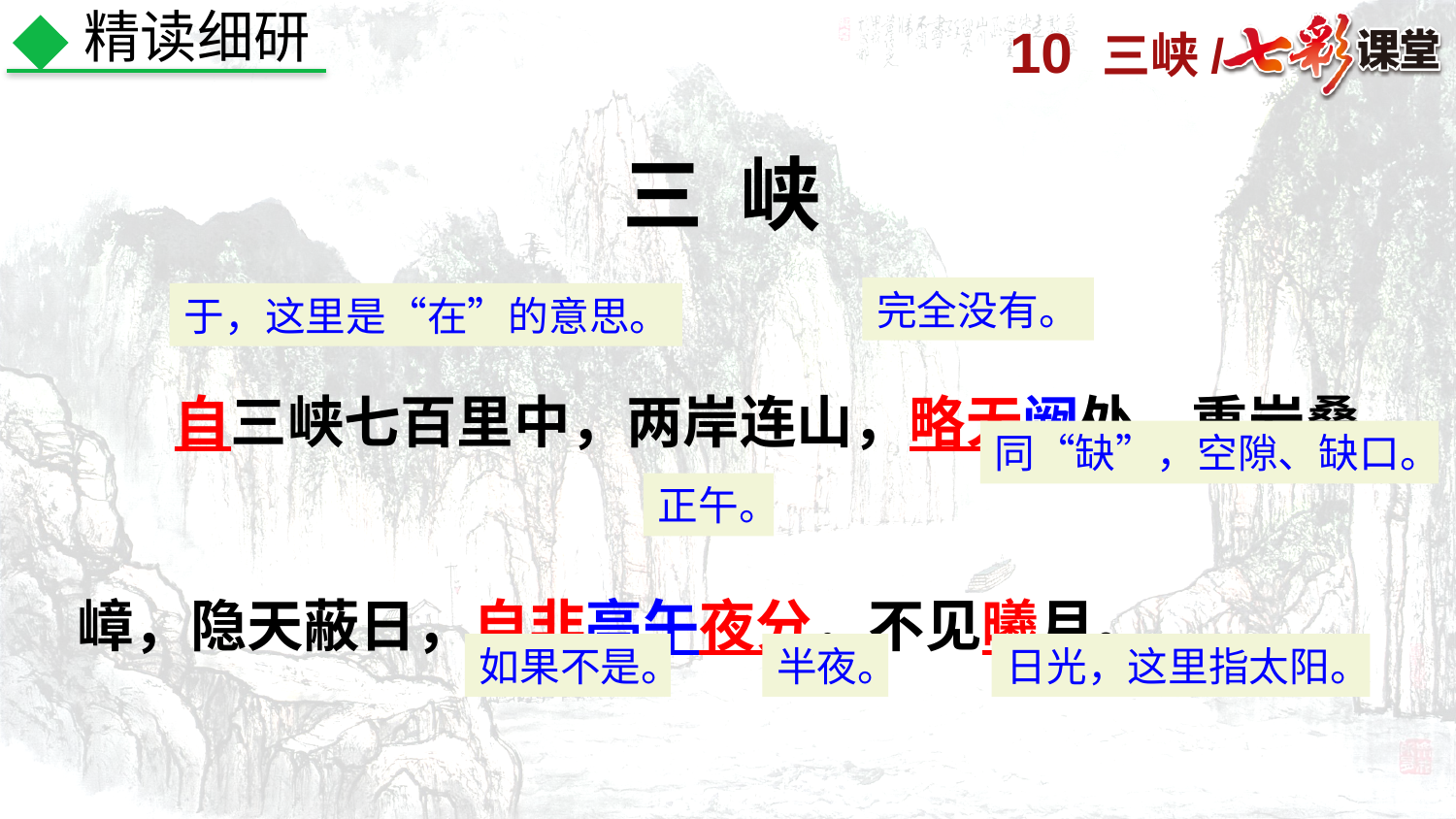

精读细研

三  峡
　　自三峡七百里中，两岸连山，略无阙处。重岩叠嶂，隐天蔽日，自非亭午夜分，不见曦月。
完全没有。
于，这里是“在”的意思。
同“缺”，空隙、缺口。
正午。
如果不是。
半夜。
日光，这里指太阳。